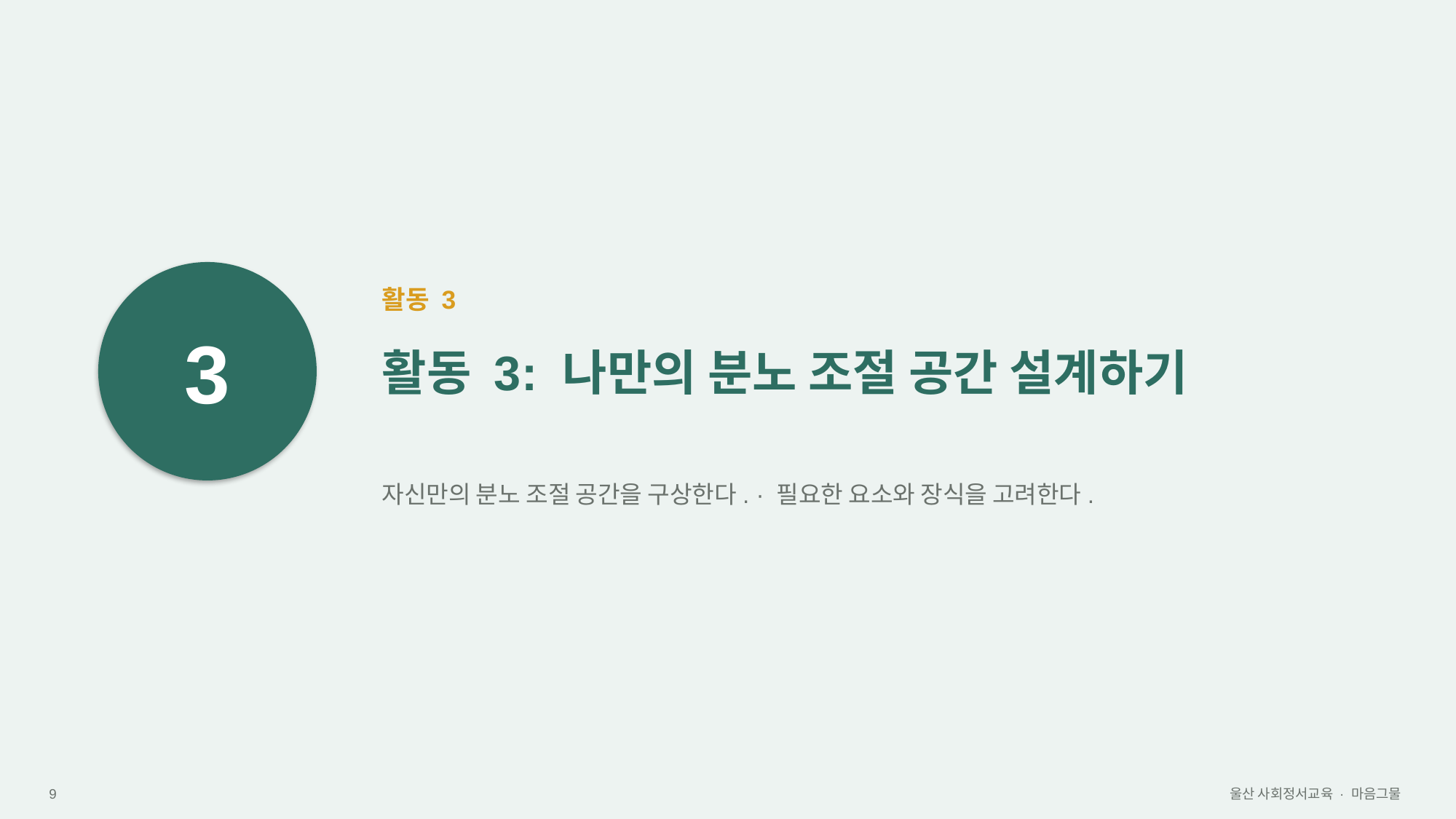

3
활동 3
활동 3: 나만의 분노 조절 공간 설계하기
자신만의 분노 조절 공간을 구상한다. · 필요한 요소와 장식을 고려한다.
9
울산 사회정서교육 · 마음그물